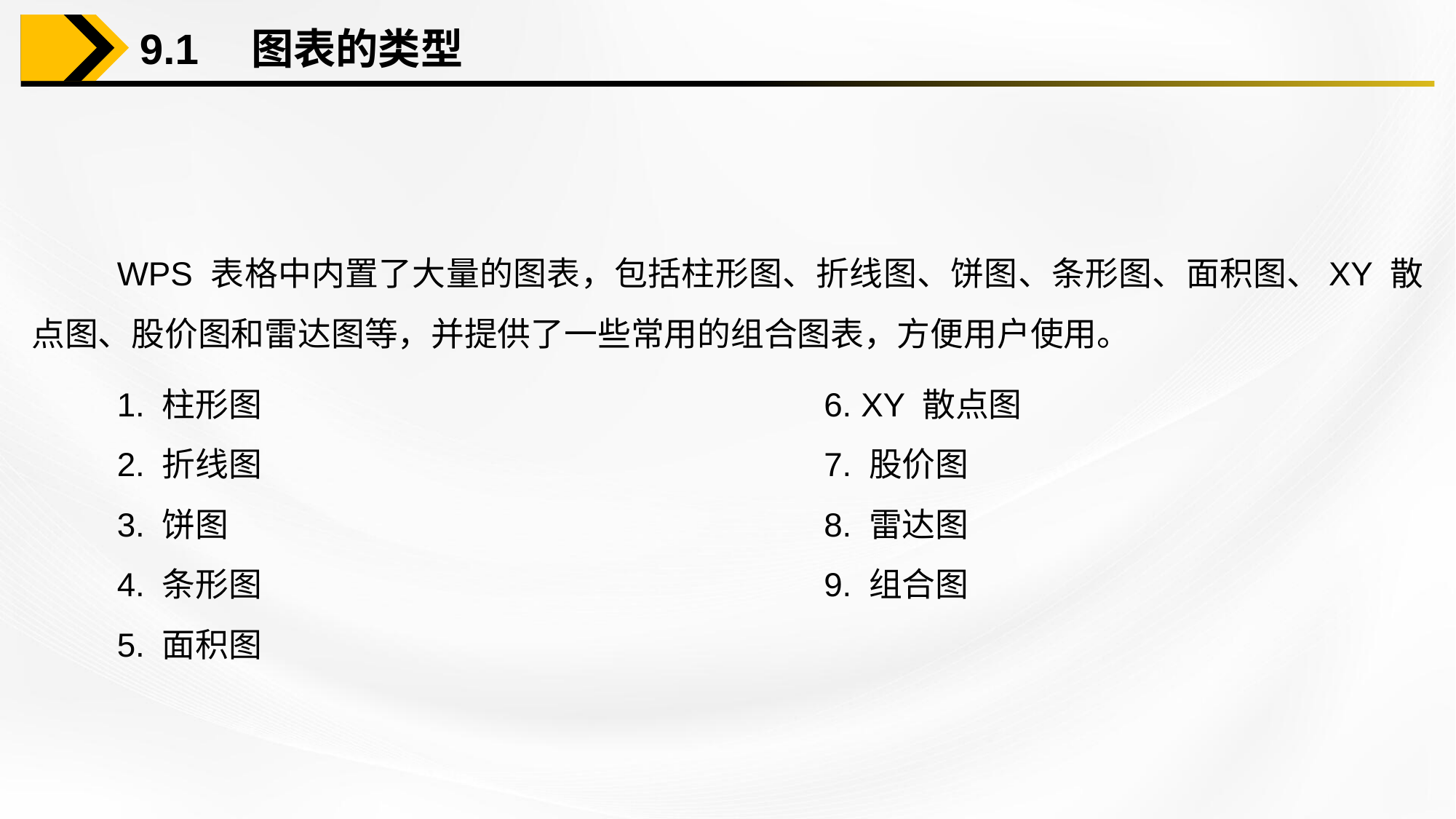

9.1　图表的类型
WPS 表格中内置了大量的图表，包括柱形图、折线图、饼图、条形图、面积图、XY 散点图、股价图和雷达图等，并提供了一些常用的组合图表，方便用户使用。
1. 柱形图
2. 折线图
3. 饼图
4. 条形图
5. 面积图
6. XY 散点图
7. 股价图
8. 雷达图
9. 组合图